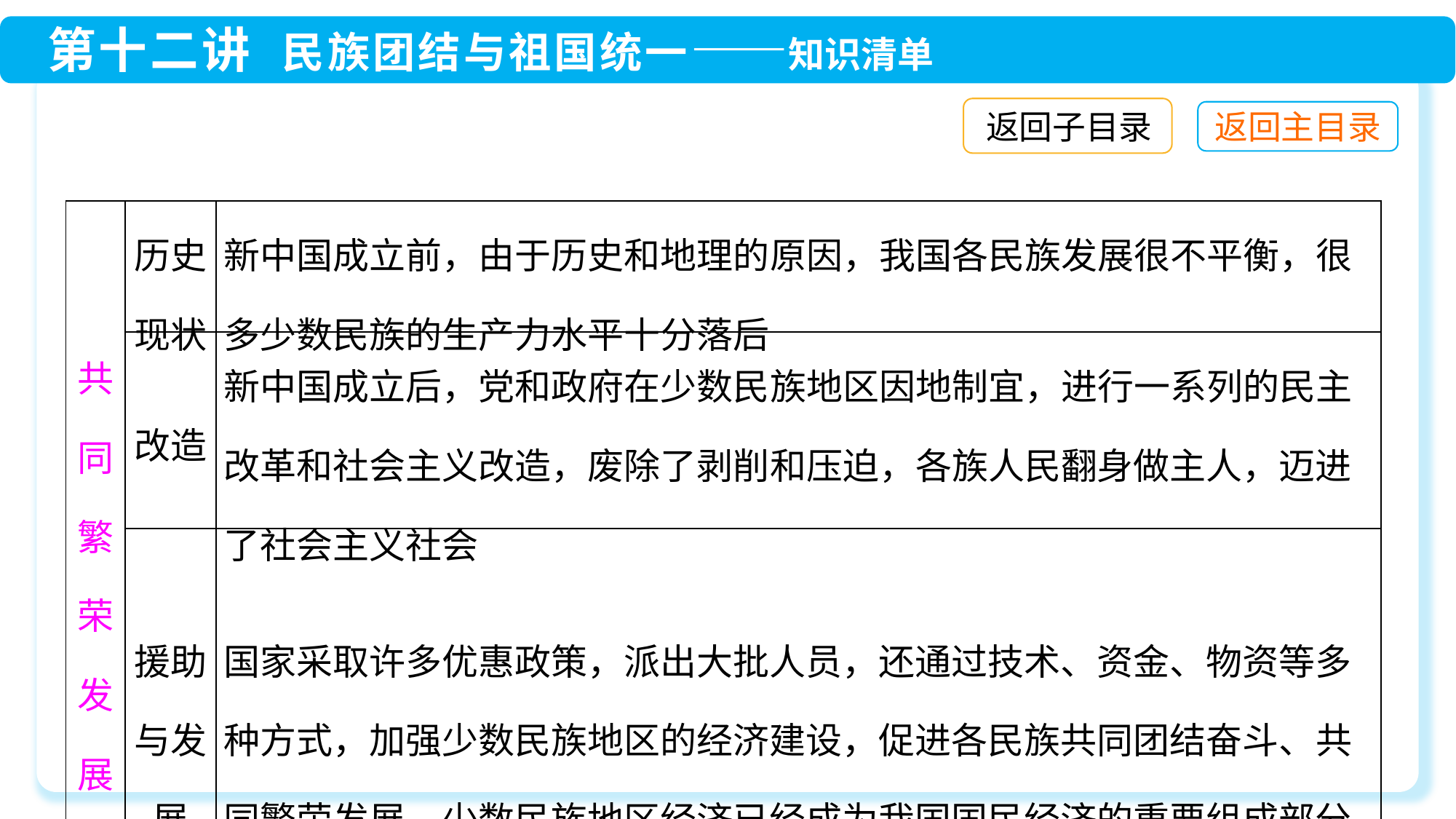

返回子目录
| 共同繁荣发展 | 历史 现状 | 新中国成立前，由于历史和地理的原因，我国各民族发展很不平衡，很多少数民族的生产力水平十分落后 |
| --- | --- | --- |
|  | 改造 | 新中国成立后，党和政府在少数民族地区因地制宜，进行一系列的民主改革和社会主义改造，废除了剥削和压迫，各族人民翻身做主人，迈进了社会主义社会 |
|  | 援助与发展 | 国家采取许多优惠政策，派出大批人员，还通过技术、资金、物资等多种方式，加强少数民族地区的经济建设，促进各民族共同团结奋斗、共同繁荣发展。少数民族地区经济已经成为我国国民经济的重要组成部分 |